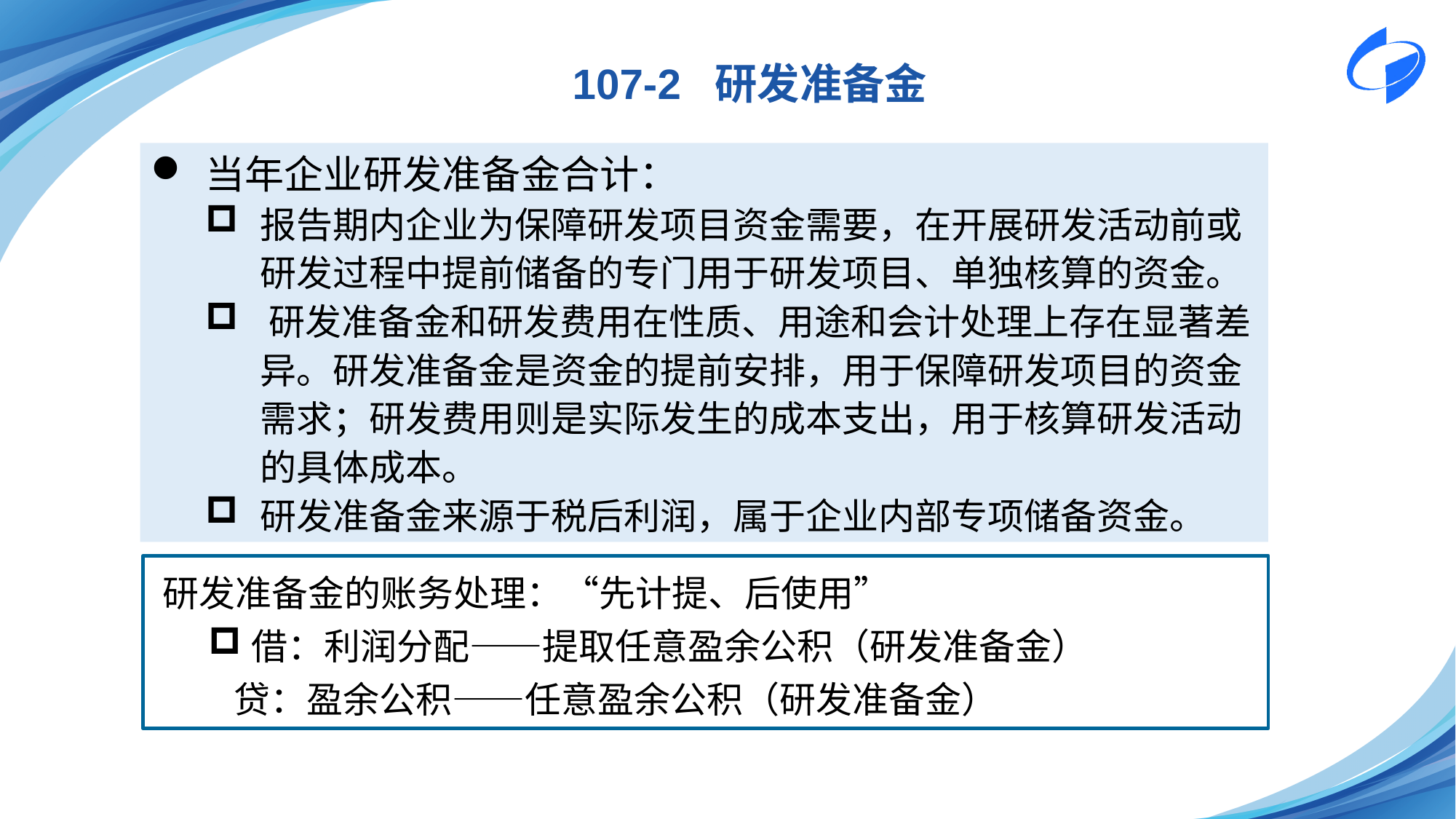

107-2  研发准备金
当年企业研发准备金合计：
报告期内企业为保障研发项目资金需要，在开展研发活动前或研发过程中提前储备的专门用于研发项目、单独核算的资金。
‌研发准备金和研发费用在性质、用途和会计处理上存在显著差异。研发准备金是资金的提前安排，用于保障研发项目的资金需求；研发费用则是实际发生的成本支出，用于核算研发活动的具体成本。
研发准备金来源于税后利润，属于企业内部专项储备资金。
‌研发准备金的账务处理：“先计提、后使用”
‌借：利润分配——提取任意盈余公积（研发准备金）‌
‌  贷：盈余公积——任意盈余公积（研发准备金）‌
63